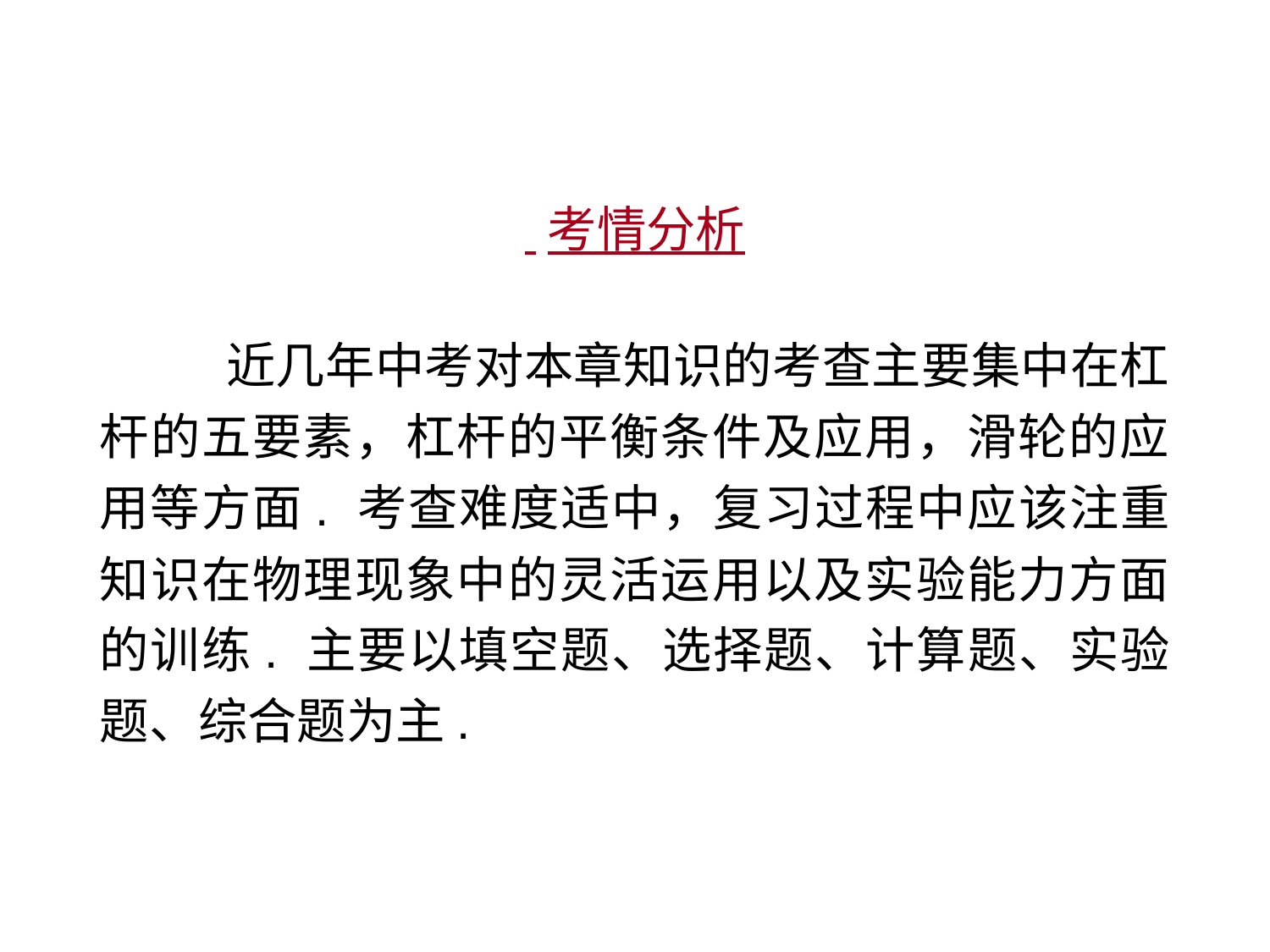

考情分析
 近几年中考对本章知识的考查主要集中在杠杆的五要素，杠杆的平衡条件及应用，滑轮的应用等方面. 考查难度适中，复习过程中应该注重知识在物理现象中的灵活运用以及实验能力方面的训练. 主要以填空题、选择题、计算题、实验题、综合题为主.